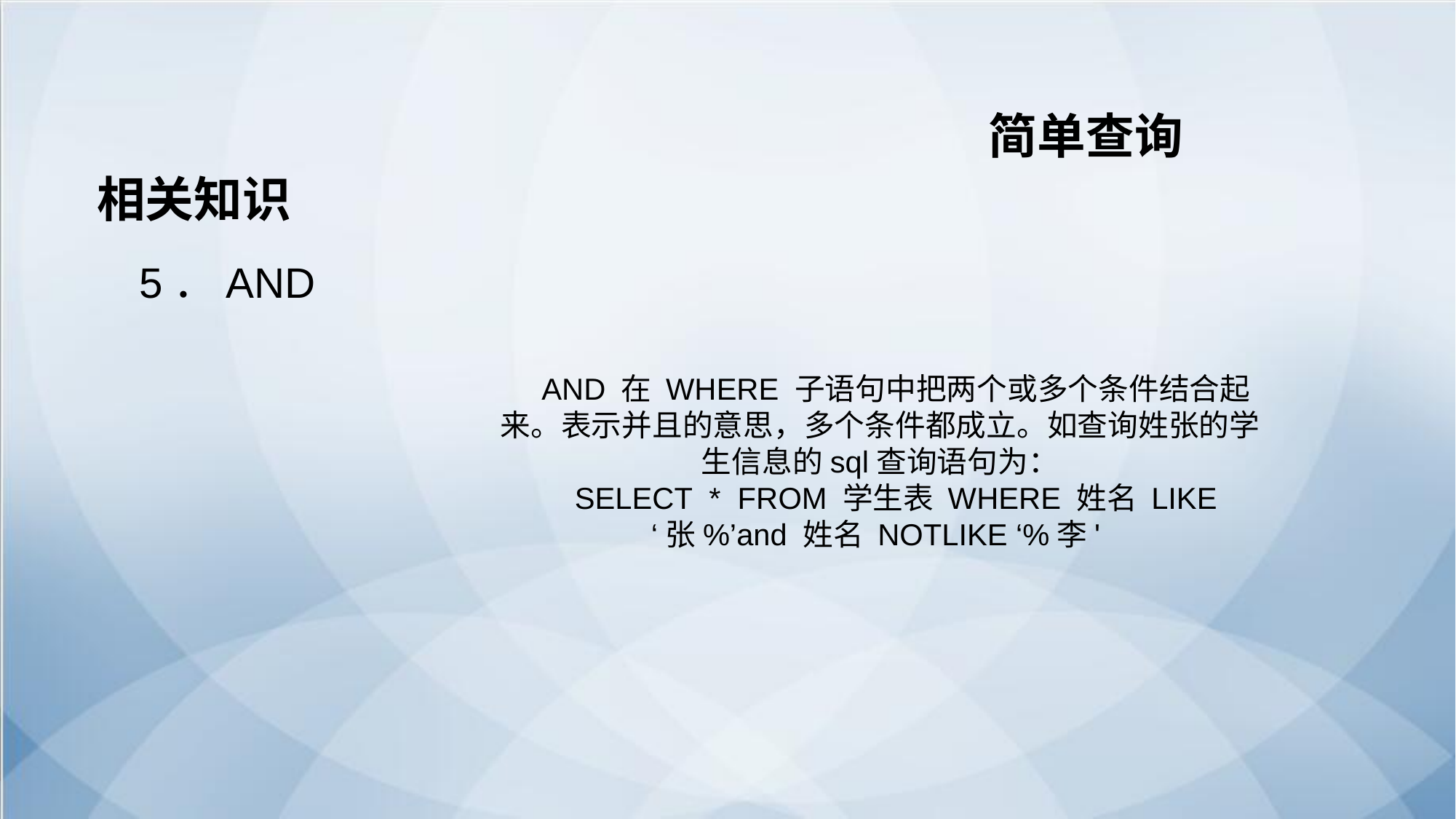

简单查询
相关知识
 5．AND
AND 在 WHERE 子语句中把两个或多个条件结合起来。表示并且的意思，多个条件都成立。如查询姓张的学生信息的sql查询语句为：
SELECT  *  FROM 学生表 WHERE 姓名 LIKE ‘张%’and 姓名 NOTLIKE ‘%李'